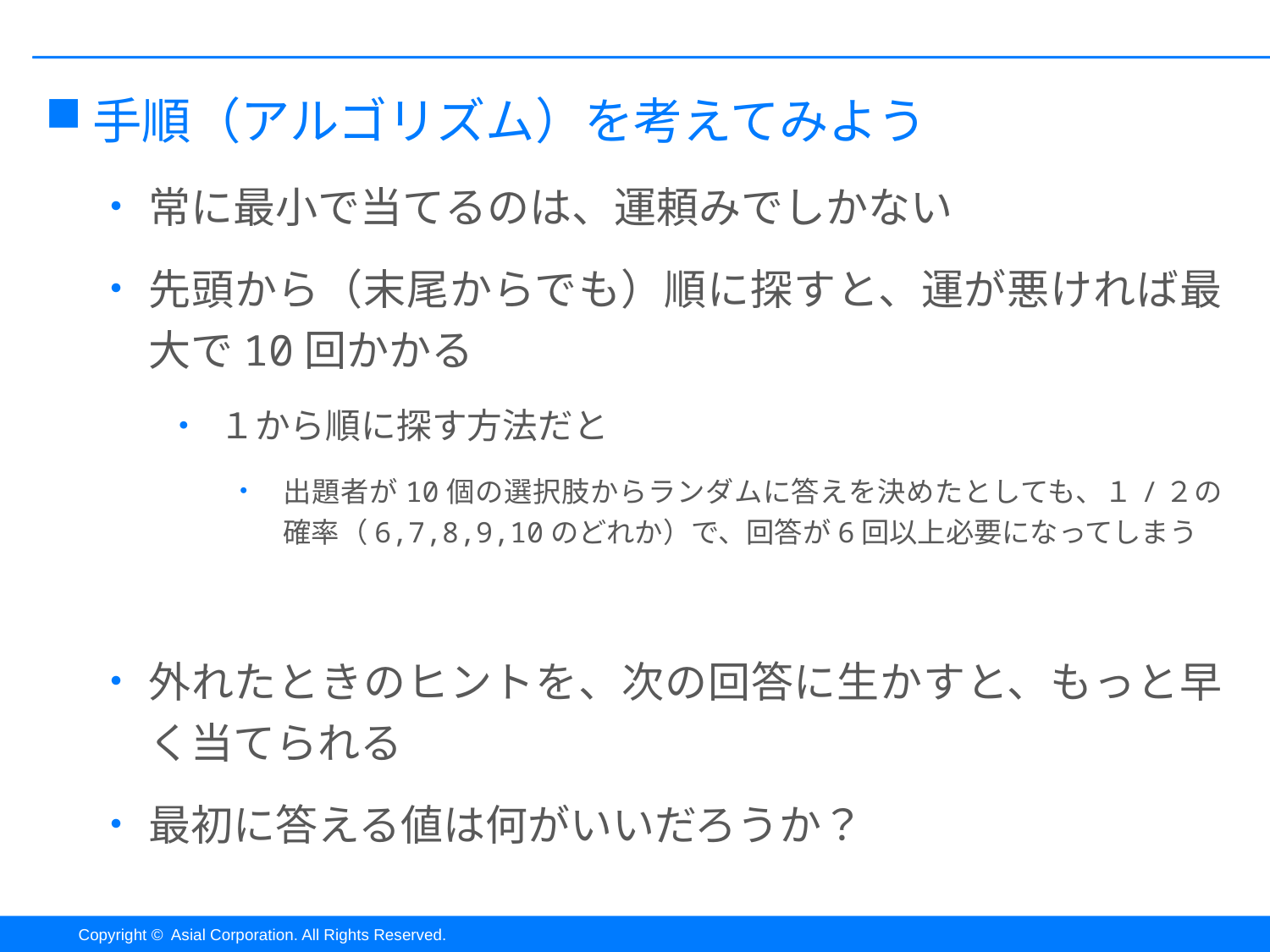

#

手順（アルゴリズム）を考えてみよう
常に最小で当てるのは、運頼みでしかない
先頭から（末尾からでも）順に探すと、運が悪ければ最大で10回かかる
１から順に探す方法だと
出題者が10個の選択肢からランダムに答えを決めたとしても、１/２の確率（6,7,8,9,10のどれか）で、回答が6回以上必要になってしまう

外れたときのヒントを、次の回答に生かすと、もっと早く当てられる
最初に答える値は何がいいだろうか？